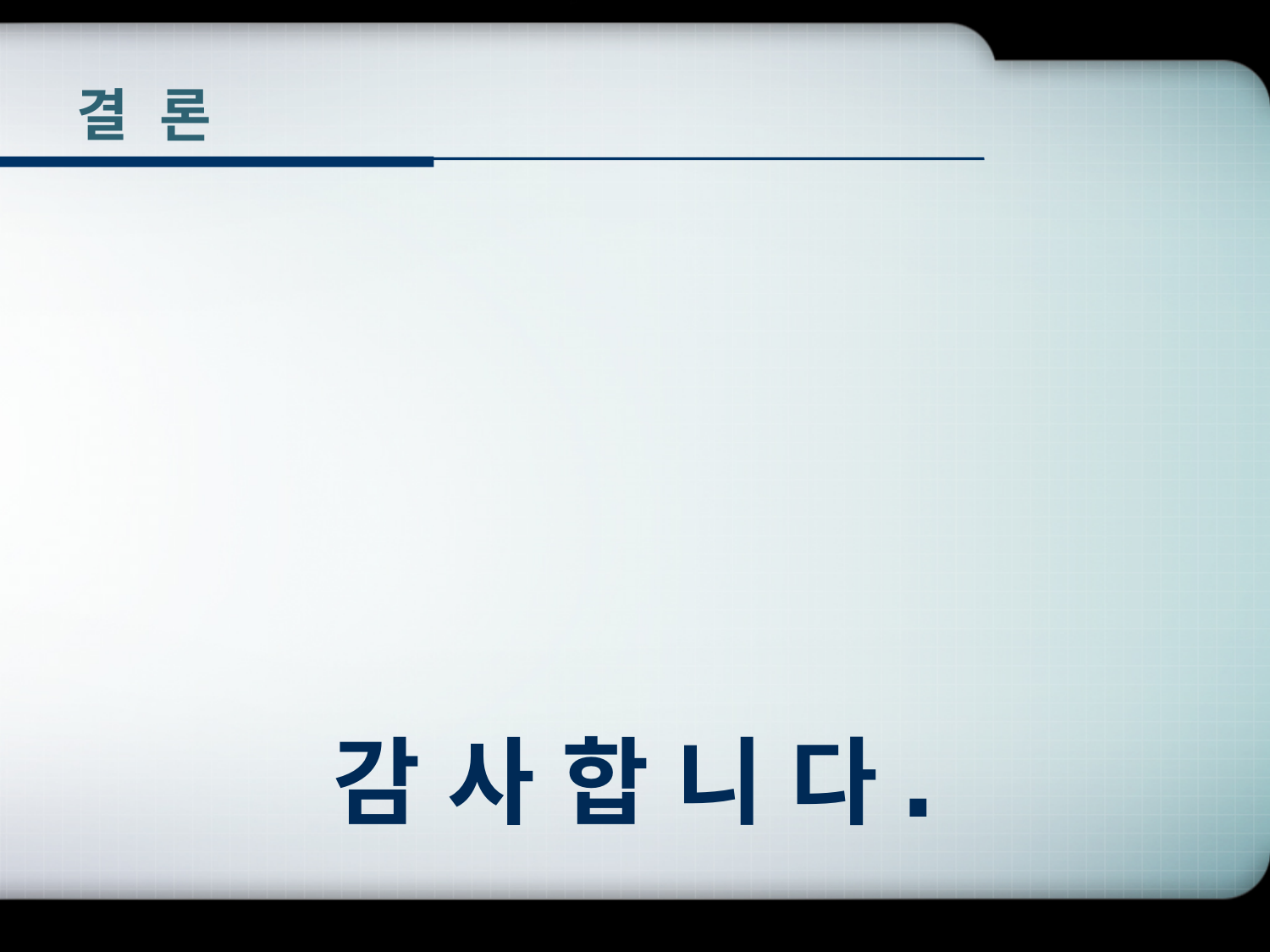

# 결  론
감 사 합 니 다.